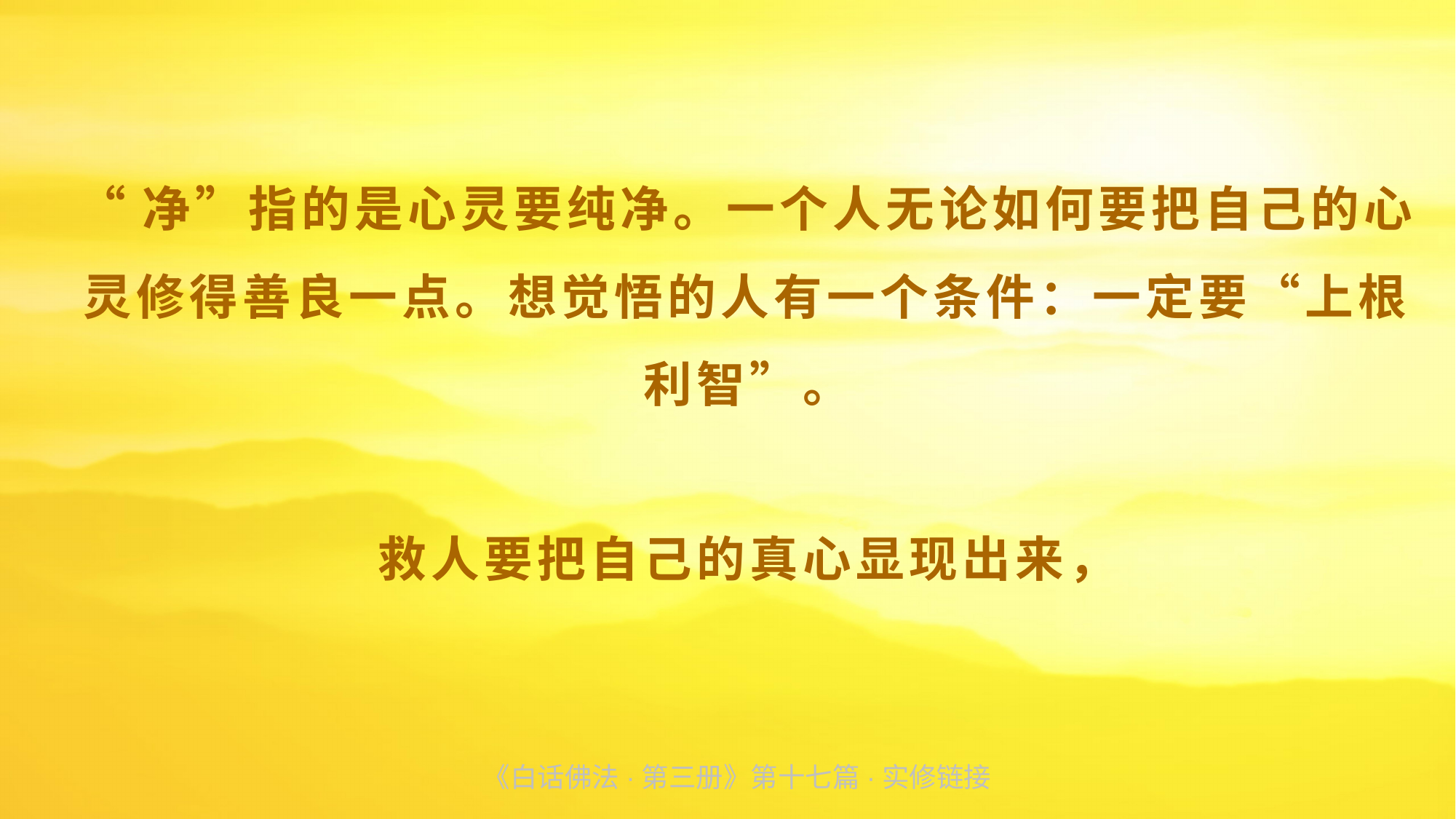

“净”指的是心灵要纯净。一个人无论如何要把自己的心灵修得善良一点。想觉悟的人有一个条件：一定要“上根利智”。

救人要把自己的真心显现出来，
  《白话佛法·第三册》第十七篇·实修链接